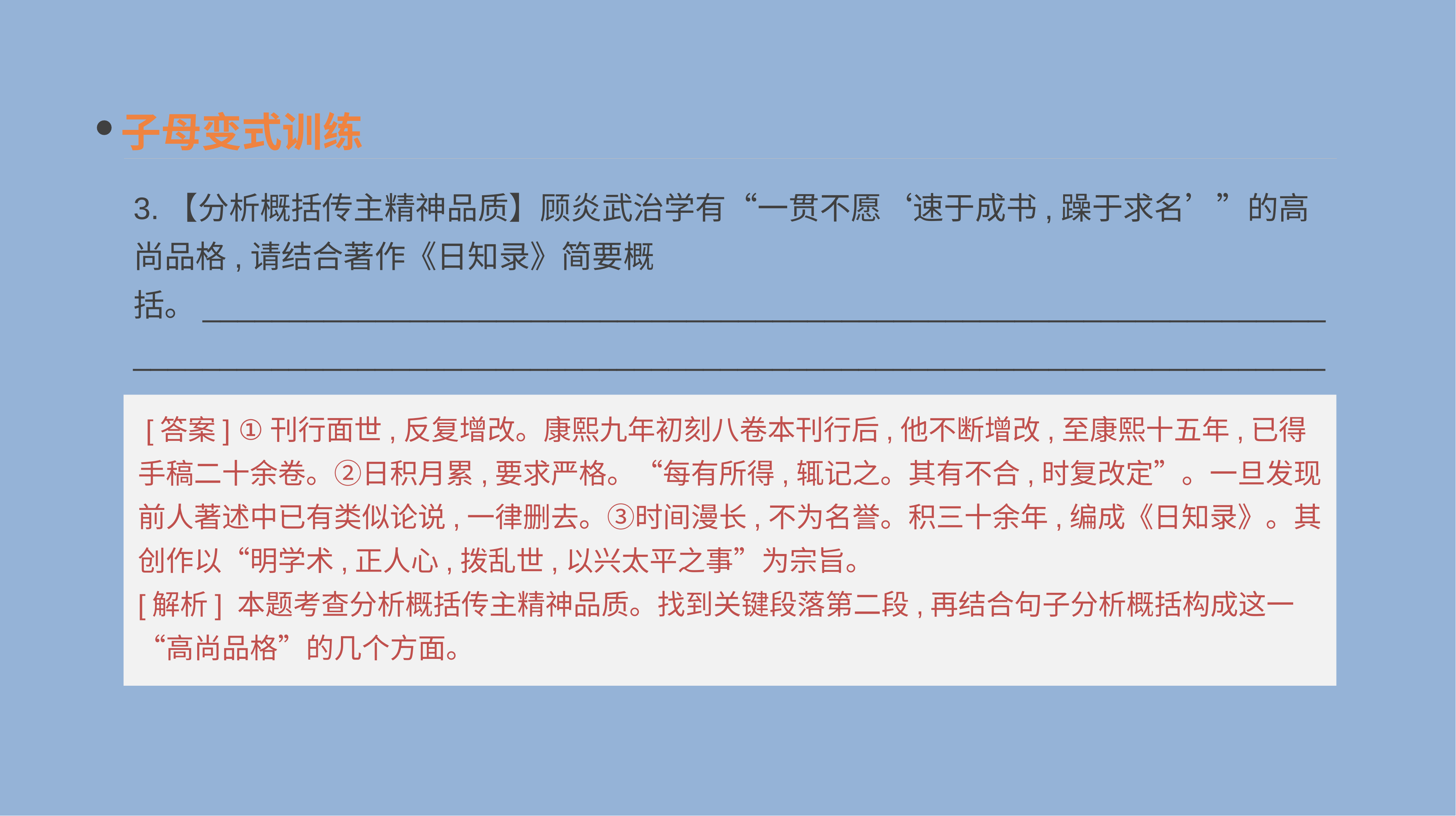

子母变式训练

3.【分析概括传主精神品质】顾炎武治学有“一贯不愿‘速于成书,躁于求名’”的高尚品格,请结合著作《日知录》简要概括。__________________________________________________________________________________________________________________________________________________________________________

 [答案] ①刊行面世,反复增改。康熙九年初刻八卷本刊行后,他不断增改,至康熙十五年,已得手稿二十余卷。②日积月累,要求严格。“每有所得,辄记之。其有不合,时复改定”。一旦发现前人著述中已有类似论说,一律删去。③时间漫长,不为名誉。积三十余年,编成《日知录》。其创作以“明学术,正人心,拨乱世,以兴太平之事”为宗旨。
[解析] 本题考查分析概括传主精神品质。找到关键段落第二段,再结合句子分析概括构成这一“高尚品格”的几个方面。